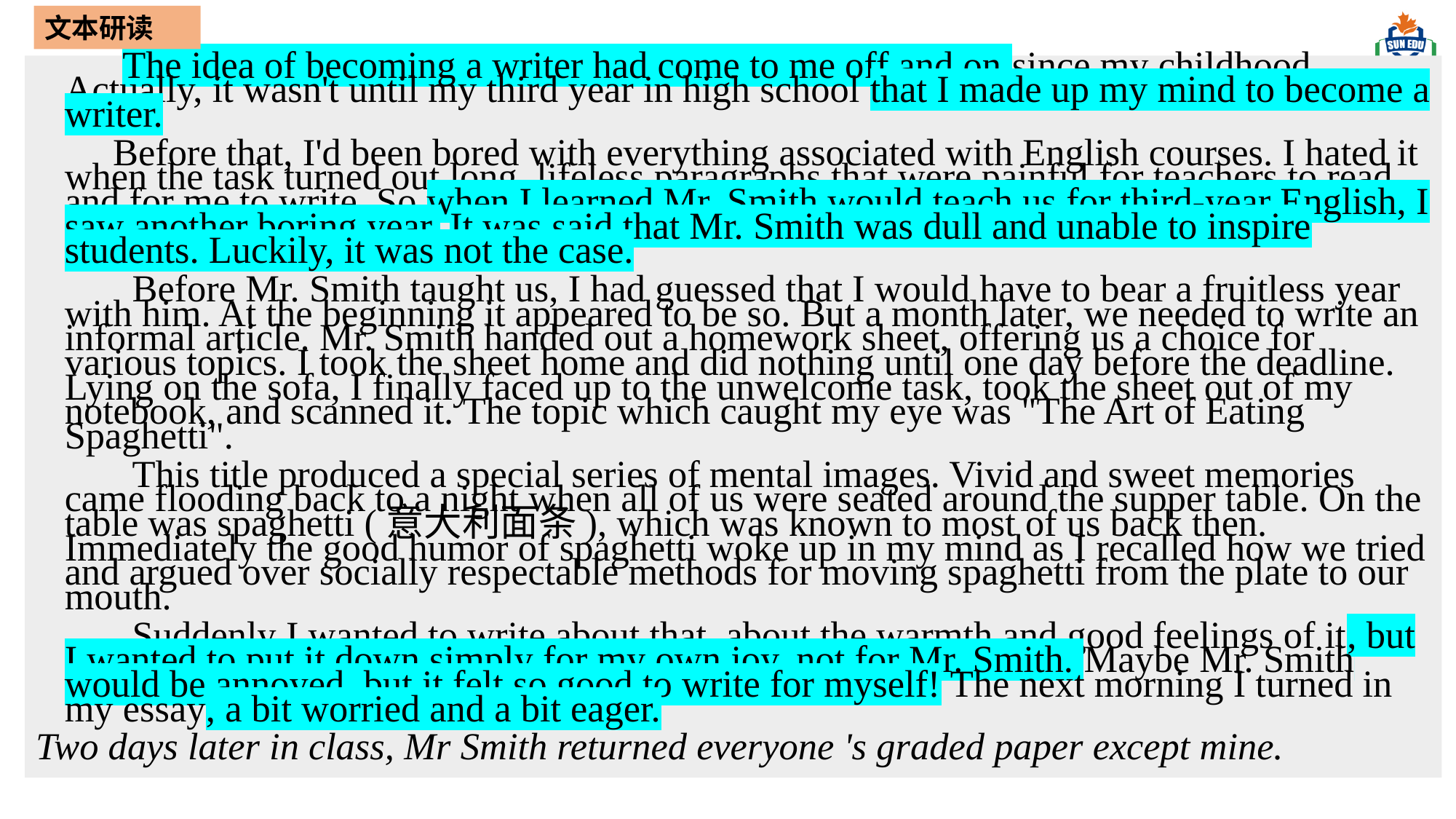

文本研读
         The idea of becoming a writer had come to me off and on since my childhood. Actually, it wasn't until my third year in high school that I made up my mind to become a writer.
        Before that, I'd been bored with everything associated with English courses. I hated it when the task turned out long, lifeless paragraphs that were painful for teachers to read and for me to write. So when I learned Mr. Smith would teach us for third-year English, I saw another boring year. It was said that Mr. Smith was dull and unable to inspire students. Luckily, it was not the case.
          Before Mr. Smith taught us, I had guessed that I would have to bear a fruitless year with him. At the beginning it appeared to be so. But a month later, we needed to write an informal article. Mr. Smith handed out a homework sheet, offering us a choice for various topics. I took the sheet home and did nothing until one day before the deadline. Lying on the sofa, I finally faced up to the unwelcome task, took the sheet out of my notebook, and scanned it. The topic which caught my eye was "The Art of Eating Spaghetti".
          This title produced a special series of mental images. Vivid and sweet memories came flooding back to a night when all of us were seated around the supper table. On the table was spaghetti (意大利面条), which was known to most of us back then. Immediately the good humor of spaghetti woke up in my mind as I recalled how we tried and argued over socially respectable methods for moving spaghetti from the plate to our mouth.
          Suddenly I wanted to write about that, about the warmth and good feelings of it, but I wanted to put it down simply for my own joy, not for Mr. Smith. Maybe Mr. Smith would be annoyed, but it felt so good to write for myself! The next morning I turned in my essay, a bit worried and a bit eager.
Two days later in class, Mr Smith returned everyone 's graded paper except mine.